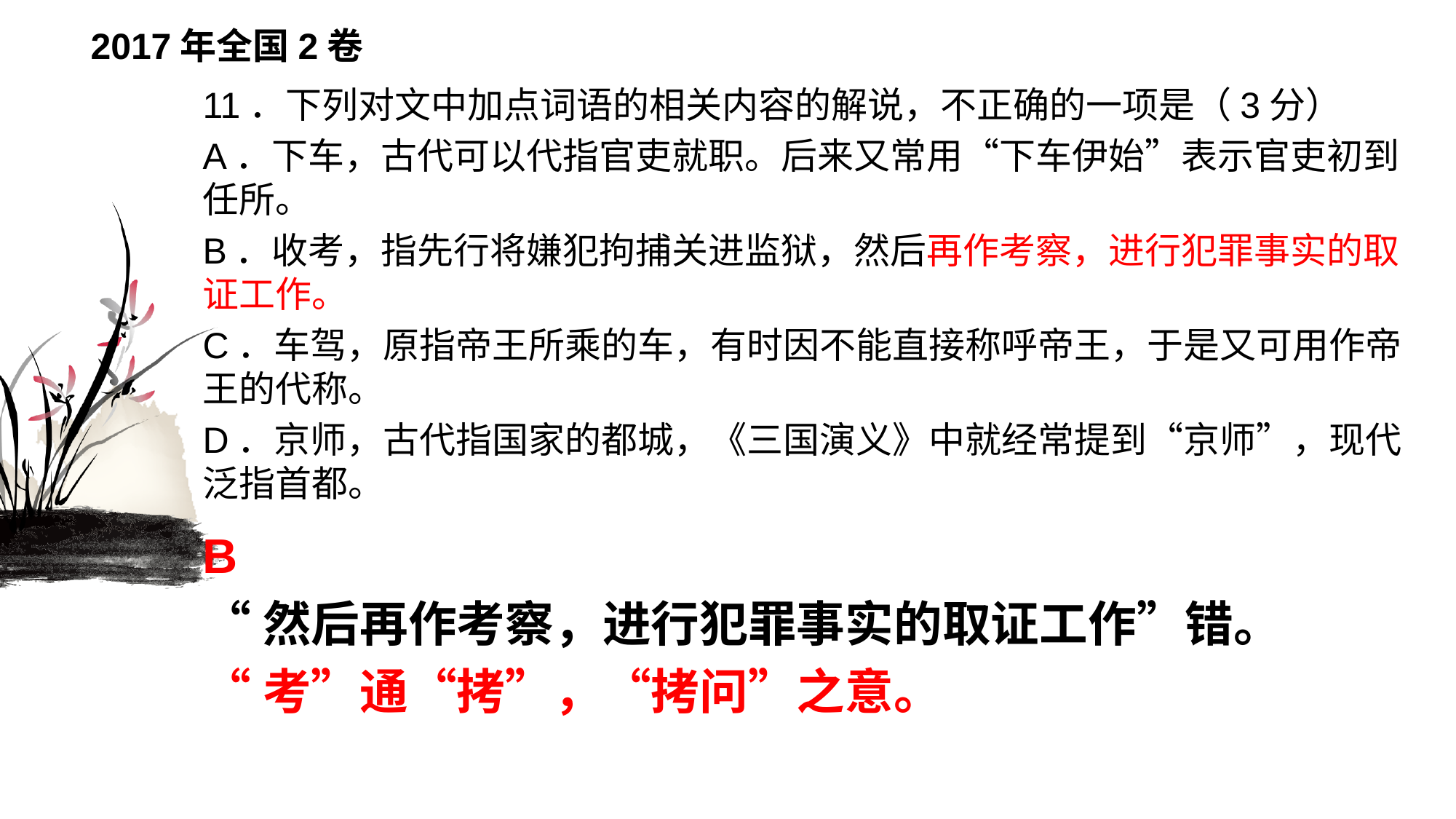

# 2017年全国2卷
11．下列对文中加点词语的相关内容的解说，不正确的一项是（3分）
A．下车，古代可以代指官吏就职。后来又常用“下车伊始”表示官吏初到任所。
B．收考，指先行将嫌犯拘捕关进监狱，然后再作考察，进行犯罪事实的取证工作。
C．车驾，原指帝王所乘的车，有时因不能直接称呼帝王，于是又可用作帝王的代称。
D．京师，古代指国家的都城，《三国演义》中就经常提到“京师”，现代泛指首都。
B
“然后再作考察，进行犯罪事实的取证工作”错。
“考”通“拷”，“拷问”之意。